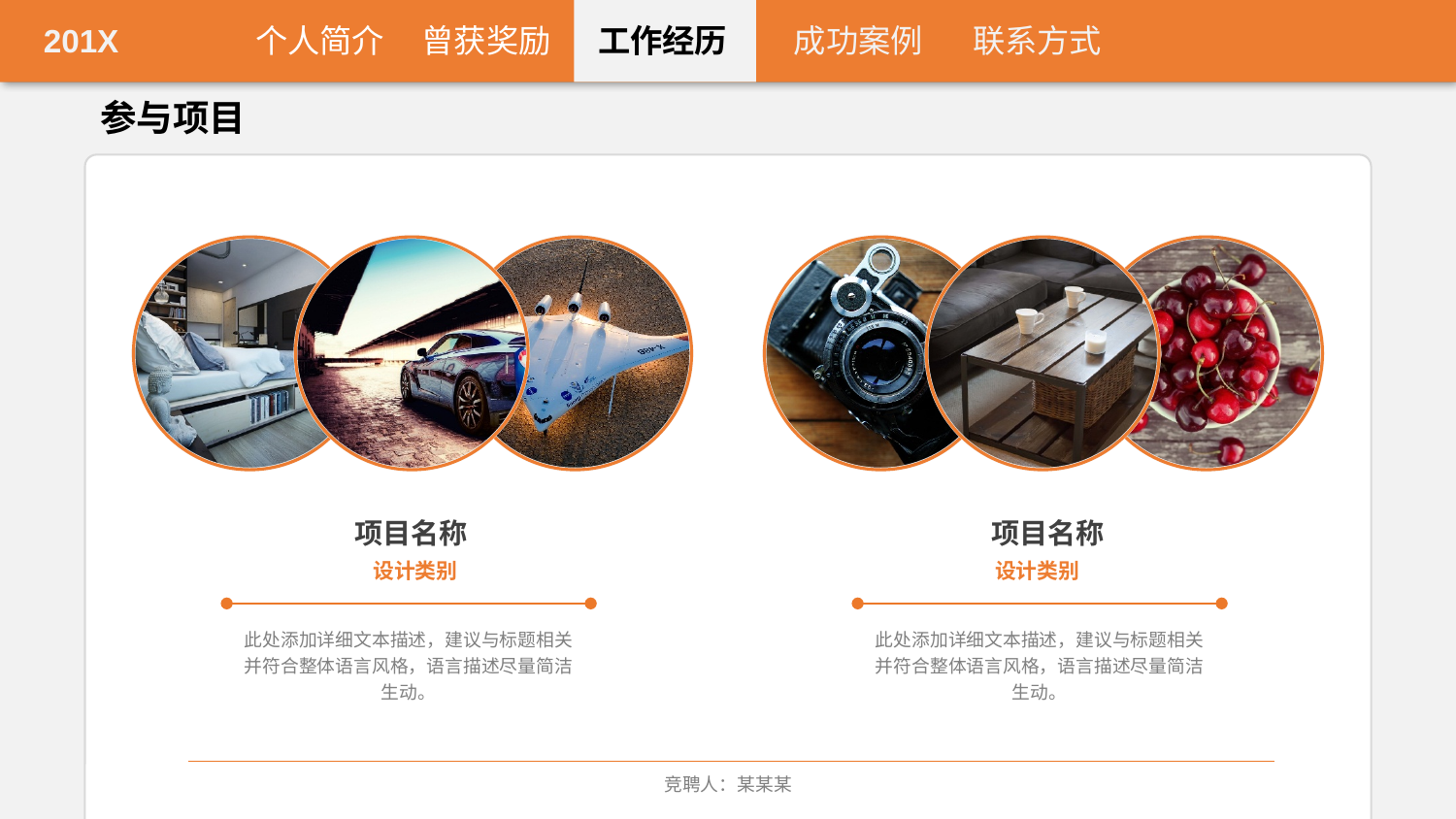

201X
个人简介
工作经历
成功案例
联系方式
曾获奖励
参与项目

项目名称
项目名称
设计类别
设计类别
此处添加详细文本描述，建议与标题相关并符合整体语言风格，语言描述尽量简洁生动。
此处添加详细文本描述，建议与标题相关并符合整体语言风格，语言描述尽量简洁生动。
竞聘人：某某某